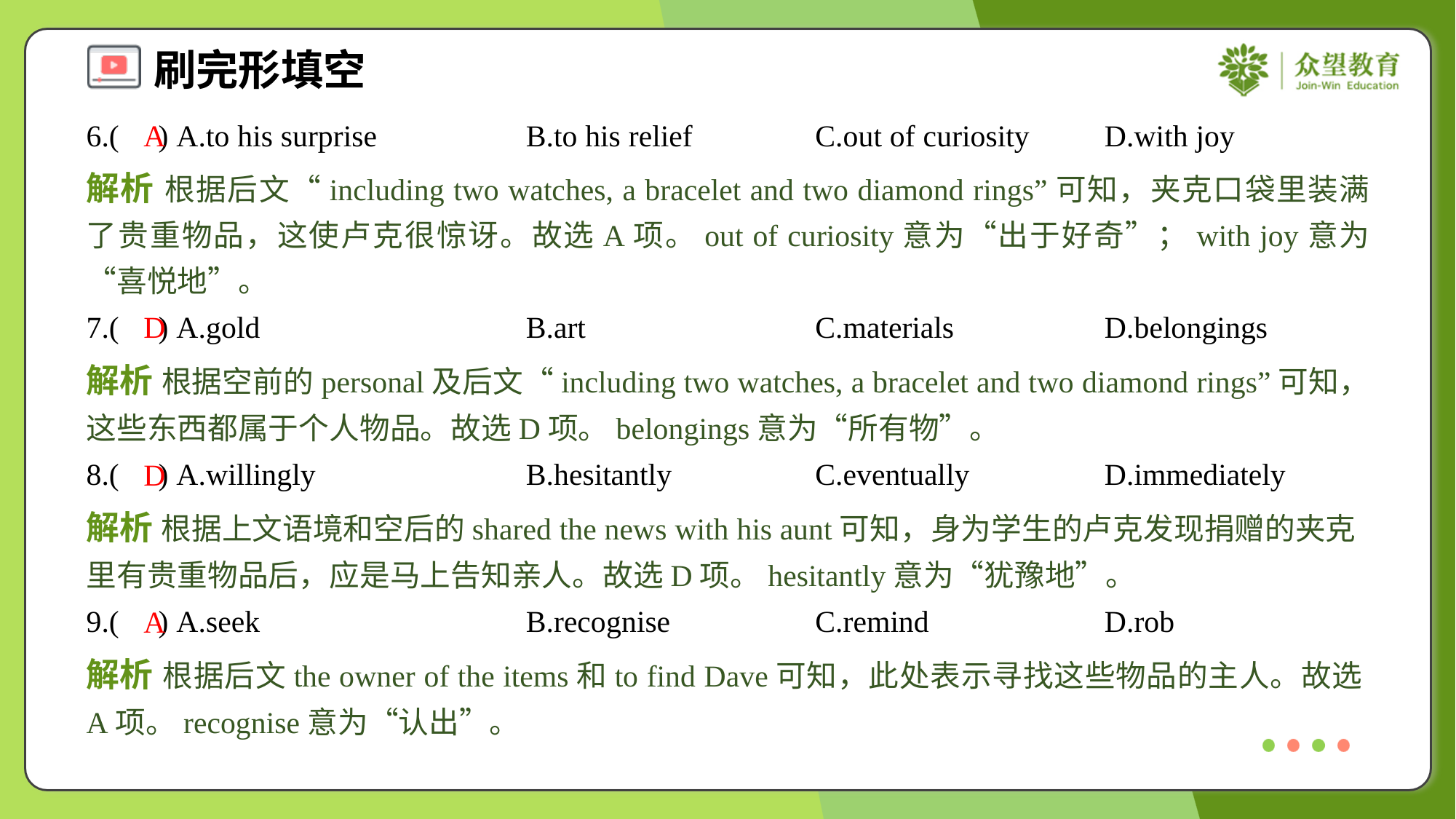

6.(     ) A.to his surprise	B.to his relief	C.out of curiosity	D.with joy
A
解析 根据后文“including two watches, a bracelet and two diamond rings”可知，夹克口袋里装满了贵重物品，这使卢克很惊讶。故选A项。out of curiosity意为“出于好奇”；with joy意为“喜悦地”。
7.(     ) A.gold	B.art	C.materials	D.belongings
D
解析 根据空前的personal及后文“including two watches, a bracelet and two diamond rings”可知，这些东西都属于个人物品。故选D项。belongings意为“所有物”。
8.(     ) A.willingly	B.hesitantly	C.eventually	D.immediately
D
解析 根据上文语境和空后的shared the news with his aunt可知，身为学生的卢克发现捐赠的夹克里有贵重物品后，应是马上告知亲人。故选D项。hesitantly意为“犹豫地”。
9.(     ) A.seek	B.recognise	C.remind	D.rob
A
解析 根据后文the owner of the items和to find Dave可知，此处表示寻找这些物品的主人。故选A项。recognise意为“认出”。